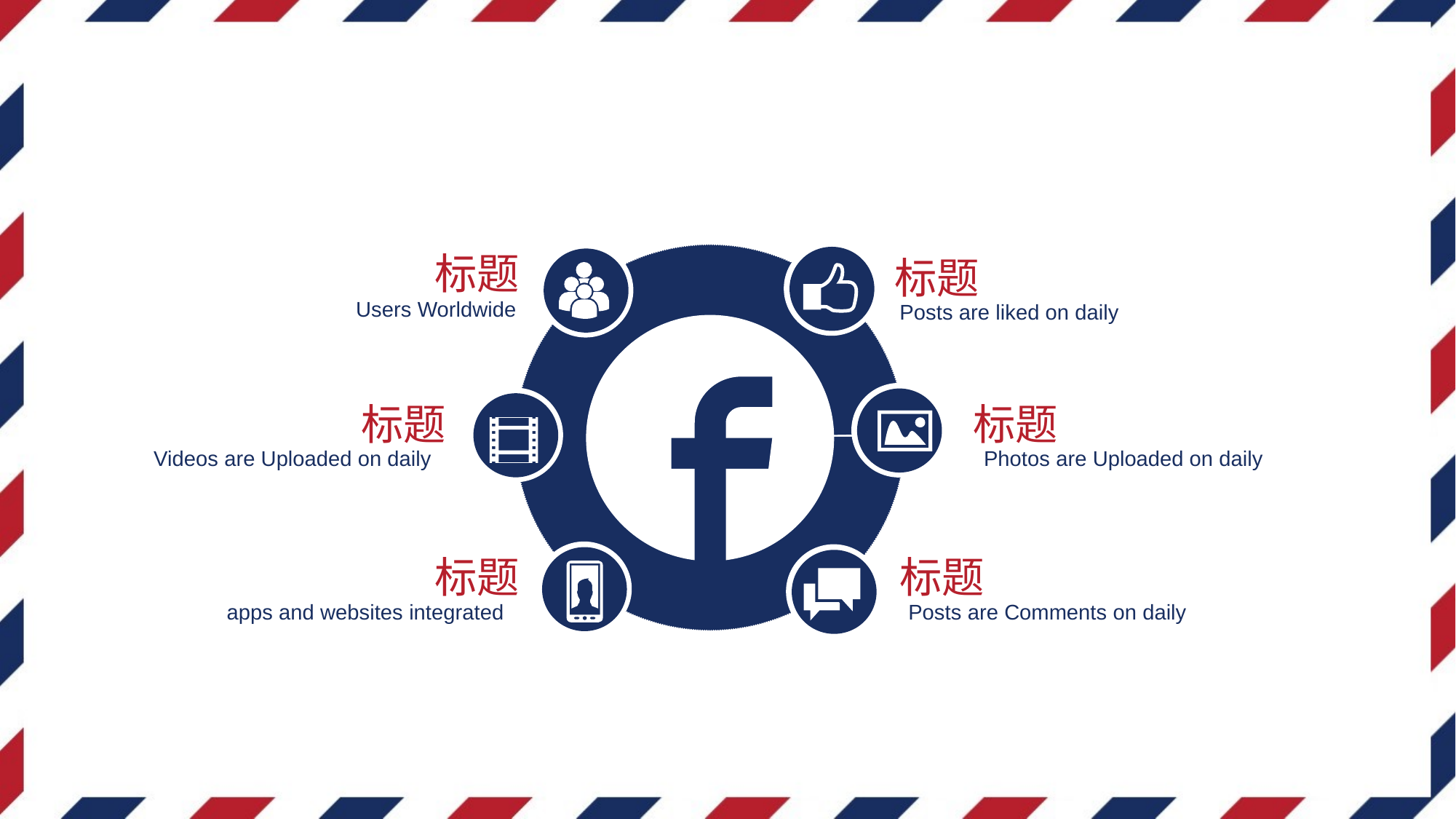

标题

标题

Users Worldwide
Posts are liked on daily

标题
标题

Videos are Uploaded on daily
Photos are Uploaded on daily

标题
标题

Posts are Comments on daily
apps and websites integrated